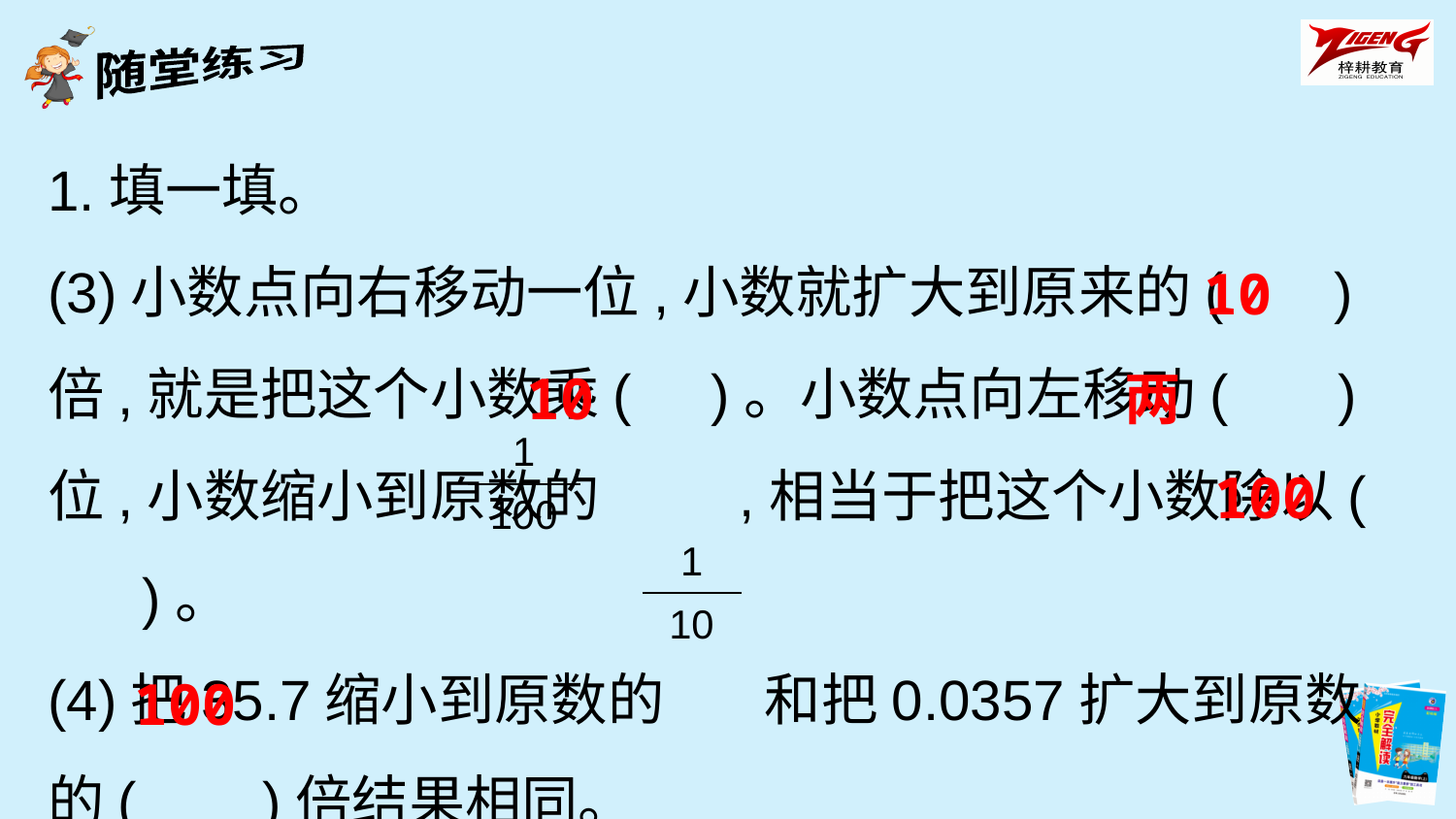

1.填一填。
(3)小数点向右移动一位,小数就扩大到原来的(       )倍,就是把这个小数乘(     )。小数点向左移动(       )位,小数缩小到原数的          ,相当于把这个小数除以(       )。
(4)把35.7缩小到原数的        和把0.0357扩大到原数的(        )倍结果相同。
10
10
两
| 1 |
| --- |
| 100 |
100
| 1 |
| --- |
| 10 |
100